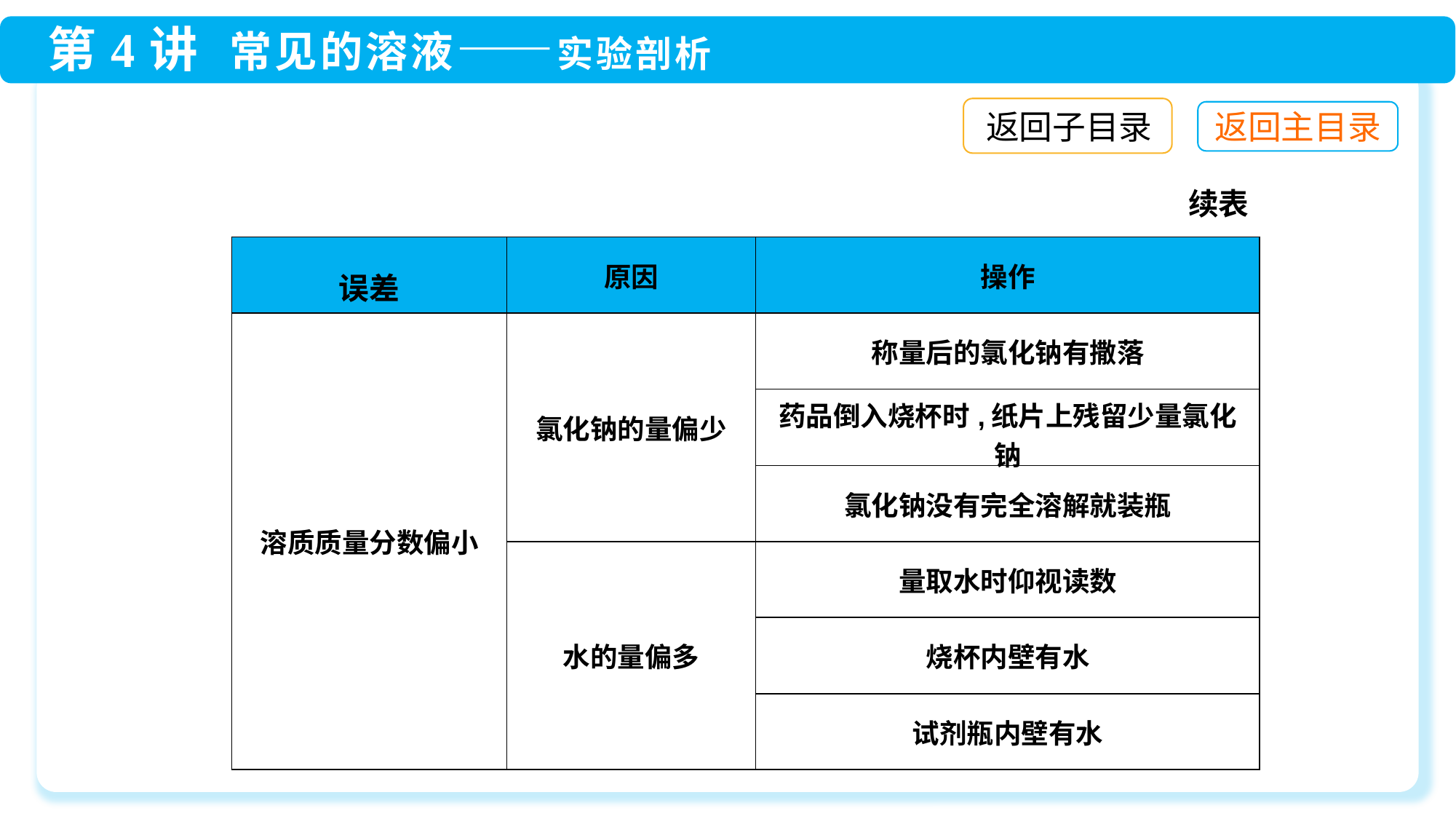

返回子目录
续表
| 误差 | 原因 | 操作 |
| --- | --- | --- |
| 溶质质量分数偏小 | 氯化钠的量偏少 | 称量后的氯化钠有撒落 |
|  |  | 药品倒入烧杯时,纸片上残留少量氯化钠 |
|  |  | 氯化钠没有完全溶解就装瓶 |
|  | 水的量偏多 | 量取水时仰视读数 |
|  |  | 烧杯内壁有水 |
|  |  | 试剂瓶内壁有水 |